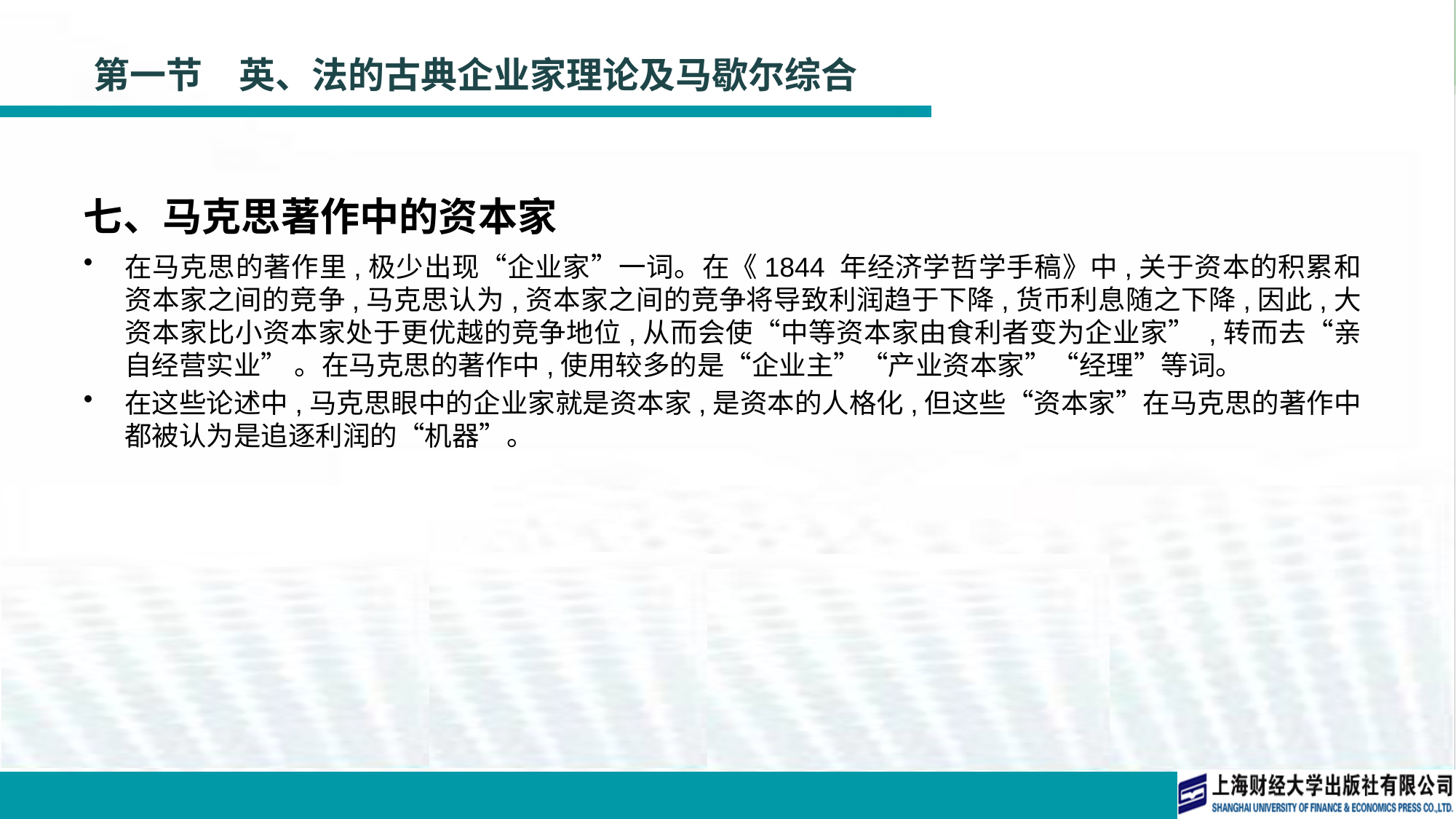

# 第一节　英、法的古典企业家理论及马歇尔综合
七、马克思著作中的资本家
在马克思的著作里,极少出现“企业家”一词。在《1844 年经济学哲学手稿》中,关于资本的积累和资本家之间的竞争,马克思认为,资本家之间的竞争将导致利润趋于下降,货币利息随之下降,因此,大资本家比小资本家处于更优越的竞争地位,从而会使“中等资本家由食利者变为企业家” ,转而去“亲自经营实业” 。在马克思的著作中,使用较多的是“企业主”“产业资本家”“经理”等词。
在这些论述中,马克思眼中的企业家就是资本家,是资本的人格化,但这些“资本家”在马克思的著作中都被认为是追逐利润的“机器”。